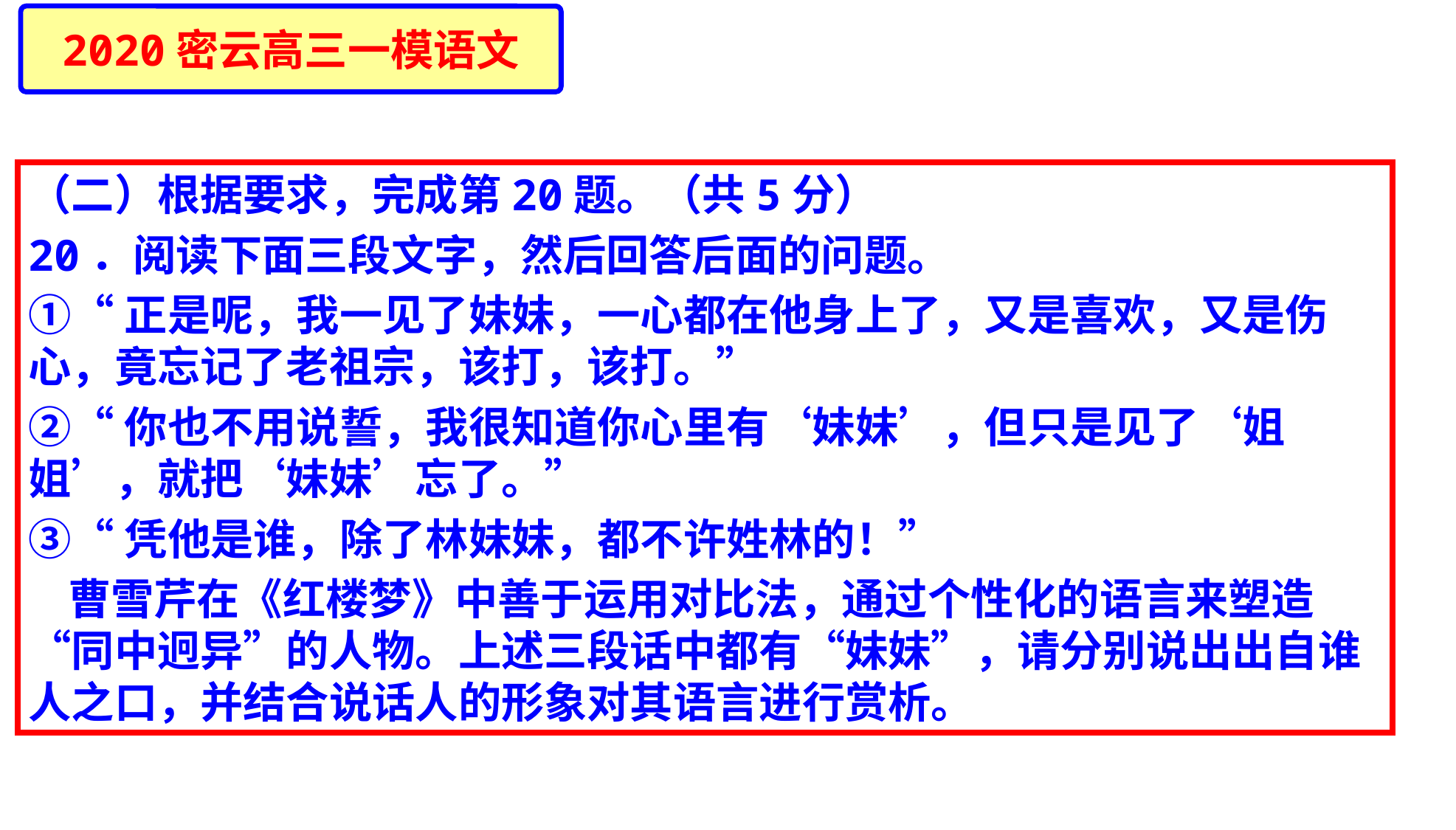

2020密云高三一模语文
（二）根据要求，完成第20题。（共5分）
20．阅读下面三段文字，然后回答后面的问题。
①“正是呢，我一见了妹妹，一心都在他身上了，又是喜欢，又是伤心，竟忘记了老祖宗，该打，该打。”
②“你也不用说誓，我很知道你心里有‘妹妹’，但只是见了‘姐姐’，就把‘妹妹’忘了。”
③“凭他是谁，除了林妹妹，都不许姓林的！”
   曹雪芹在《红楼梦》中善于运用对比法，通过个性化的语言来塑造“同中迥异”的人物。上述三段话中都有“妹妹”，请分别说出出自谁人之口，并结合说话人的形象对其语言进行赏析。